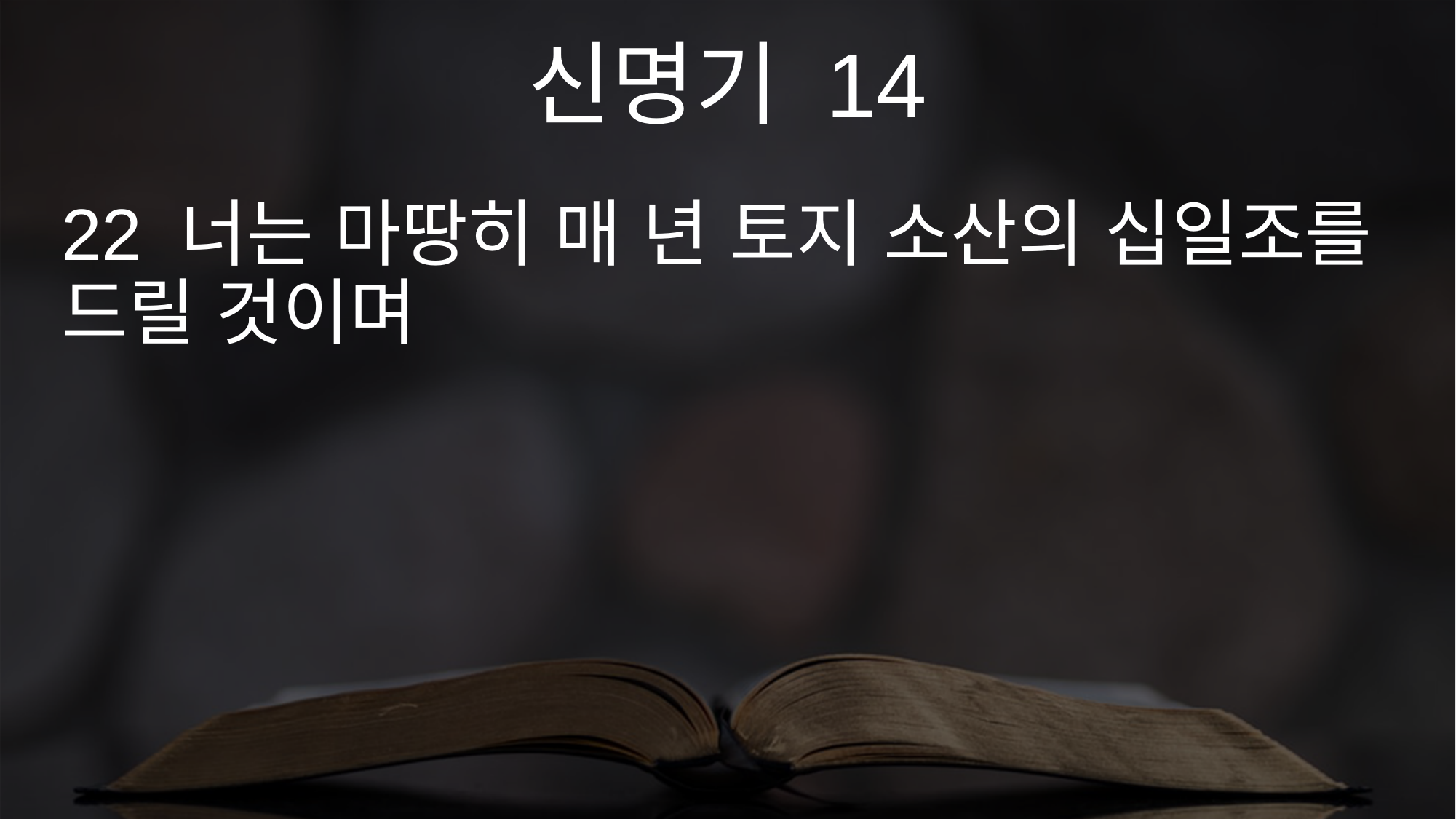

신명기 14
22 너는 마땅히 매 년 토지 소산의 십일조를 드릴 것이며